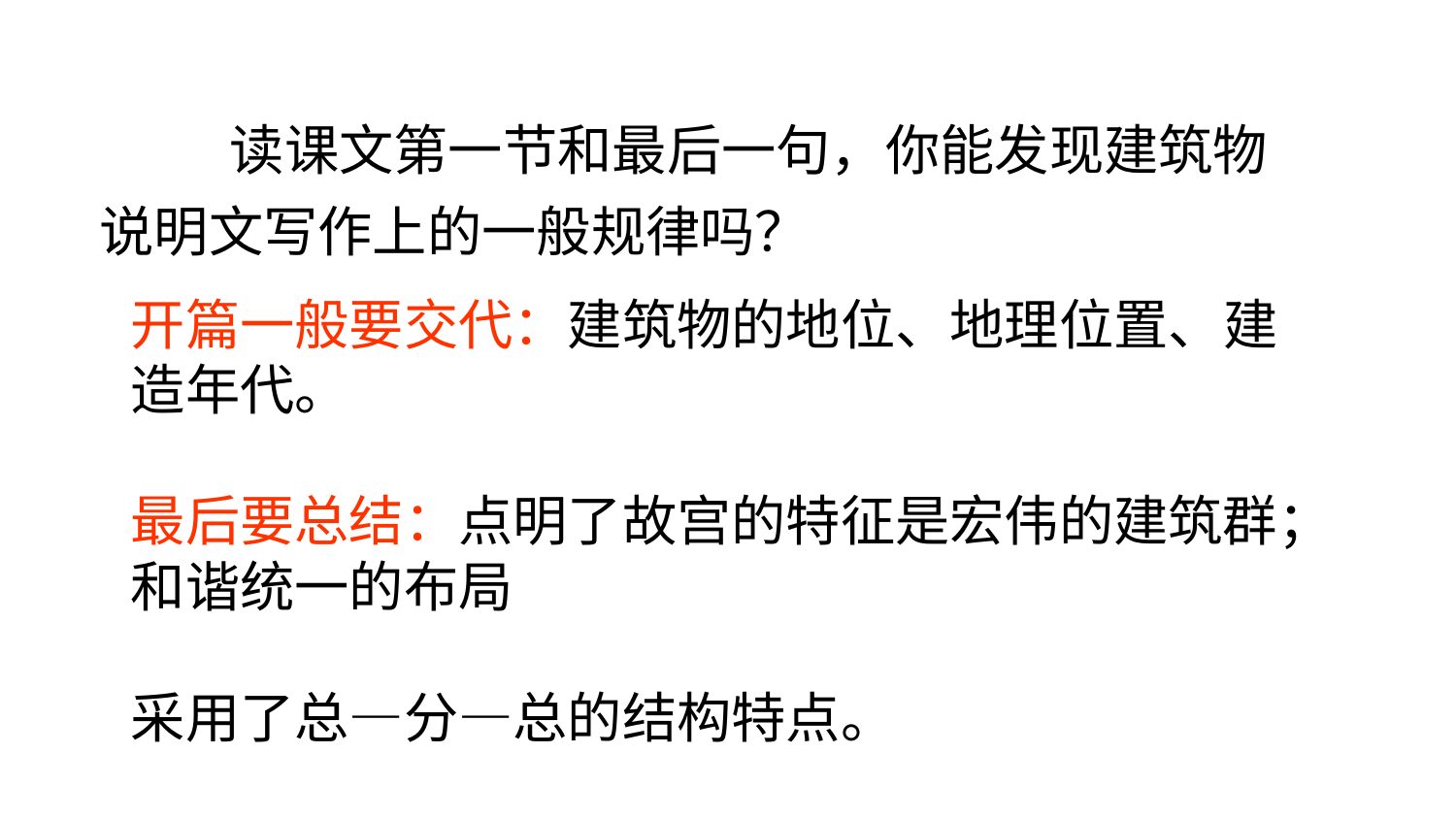

读课文第一节和最后一句，你能发现建筑物说明文写作上的一般规律吗？
开篇一般要交代：建筑物的地位、地理位置、建造年代。

最后要总结：点明了故宫的特征是宏伟的建筑群；和谐统一的布局

采用了总—分—总的结构特点。